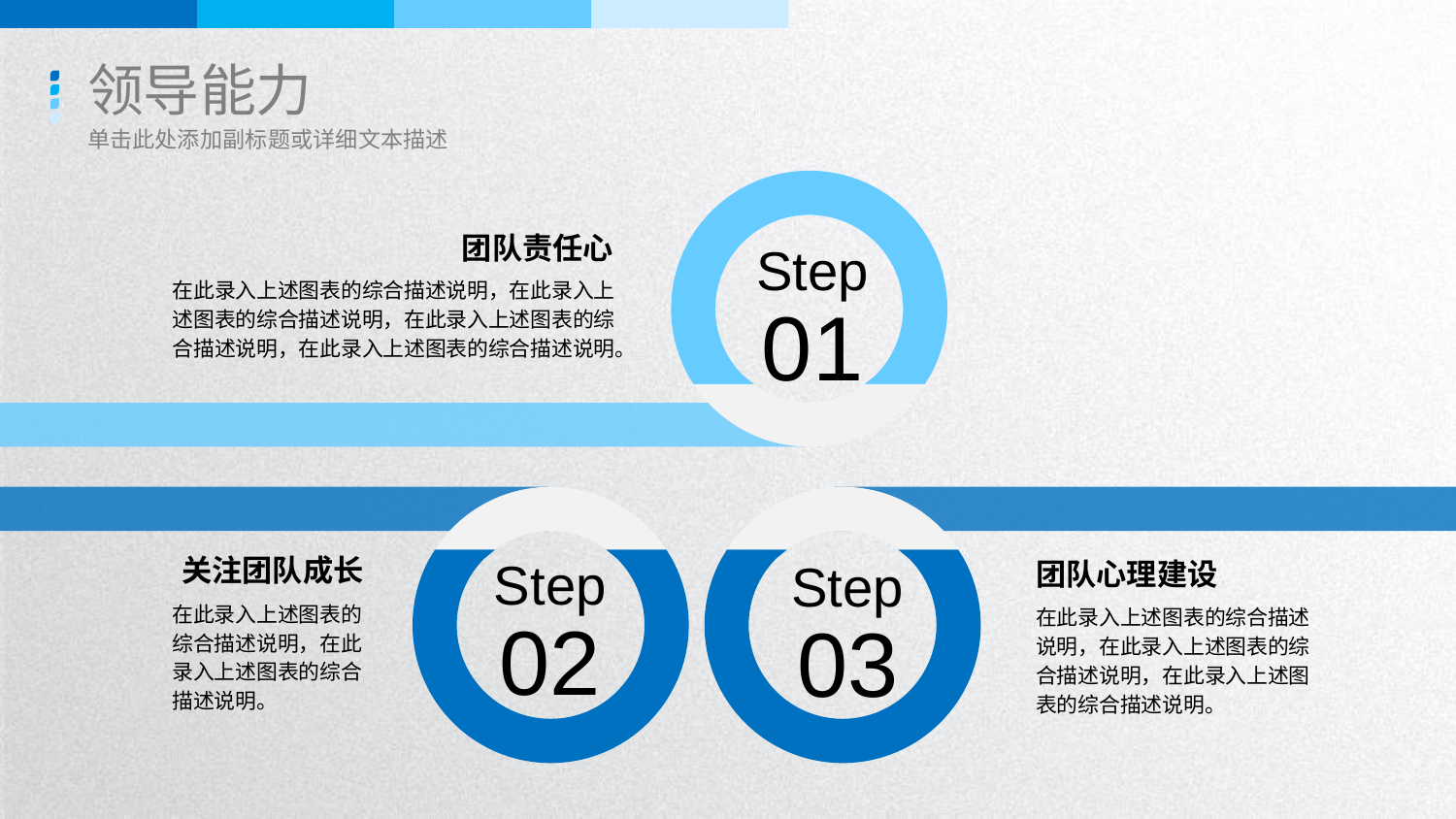

领导能力
单击此处添加副标题或详细文本描述

团队责任心
Step
01
在此录入上述图表的综合描述说明，在此录入上述图表的综合描述说明，在此录入上述图表的综合描述说明，在此录入上述图表的综合描述说明。

关注团队成长
团队心理建设
Step
02
Step
03
在此录入上述图表的综合描述说明，在此录入上述图表的综合描述说明。
在此录入上述图表的综合描述说明，在此录入上述图表的综合描述说明，在此录入上述图表的综合描述说明。